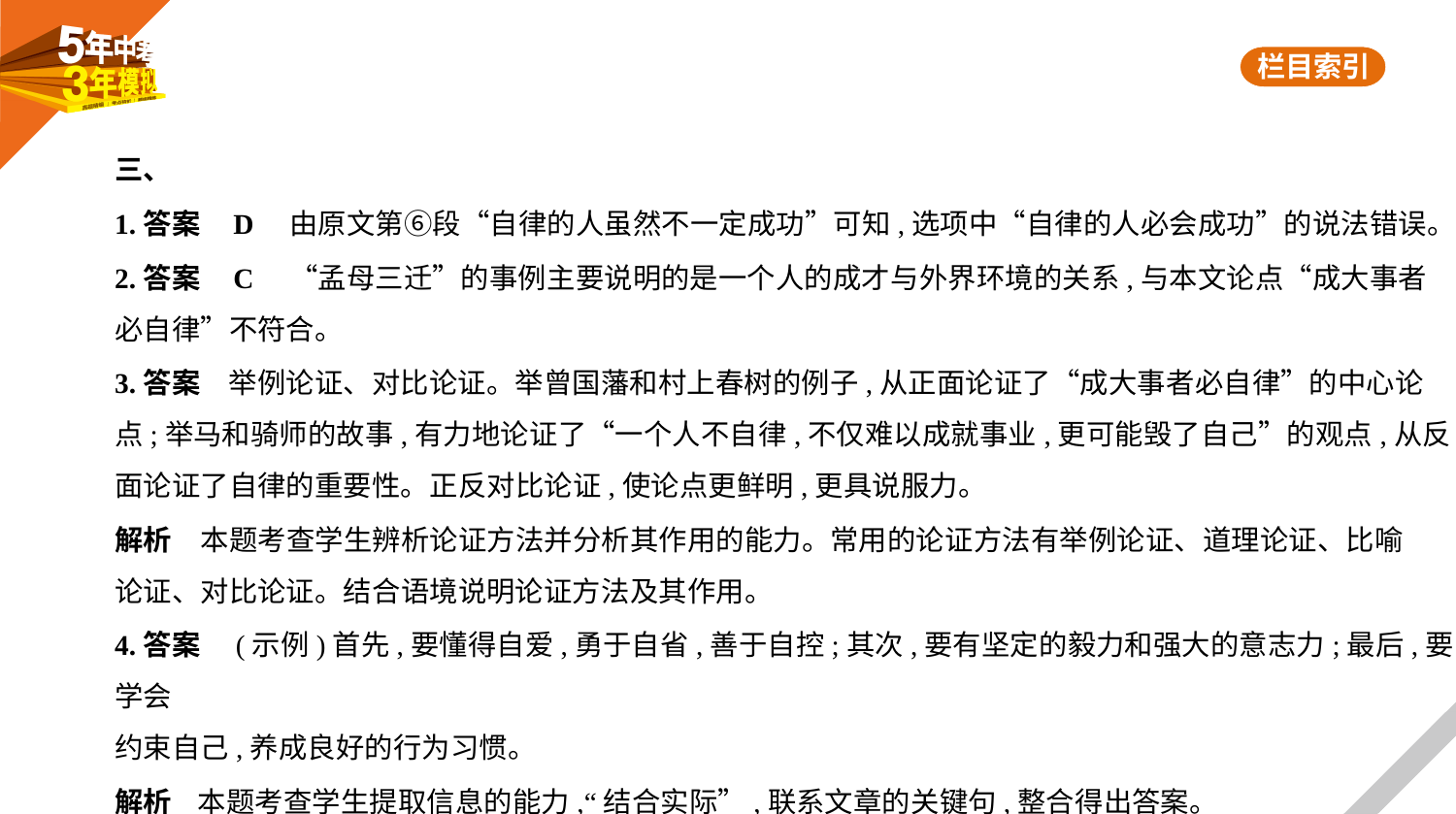

三、
1.答案    D　由原文第⑥段“自律的人虽然不一定成功”可知,选项中“自律的人必会成功”的说法错误。
2.答案    C　“孟母三迁”的事例主要说明的是一个人的成才与外界环境的关系,与本文论点“成大事者
必自律”不符合。
3.答案　举例论证、对比论证。举曾国藩和村上春树的例子,从正面论证了“成大事者必自律”的中心论
点;举马和骑师的故事,有力地论证了“一个人不自律,不仅难以成就事业,更可能毁了自己”的观点,从反
面论证了自律的重要性。正反对比论证,使论点更鲜明,更具说服力。
解析　本题考查学生辨析论证方法并分析其作用的能力。常用的论证方法有举例论证、道理论证、比喻
论证、对比论证。结合语境说明论证方法及其作用。
4.答案　(示例)首先,要懂得自爱,勇于自省,善于自控;其次,要有坚定的毅力和强大的意志力;最后,要学会
约束自己,养成良好的行为习惯。
解析    本题考查学生提取信息的能力,“结合实际”,联系文章的关键句,整合得出答案。